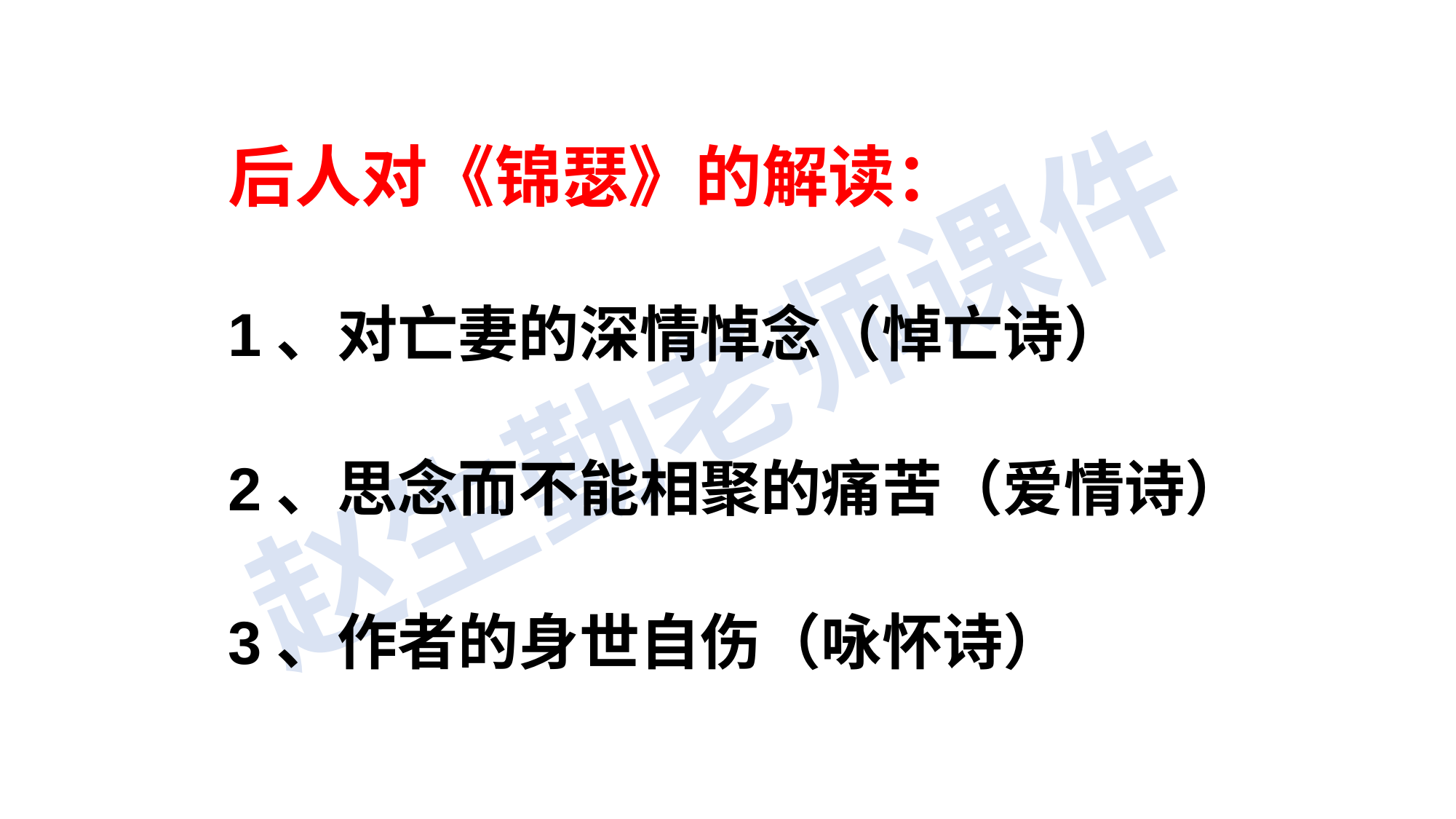

后人对《锦瑟》的解读：
1、对亡妻的深情悼念（悼亡诗）
2、思念而不能相聚的痛苦（爱情诗）
3、作者的身世自伤（咏怀诗）